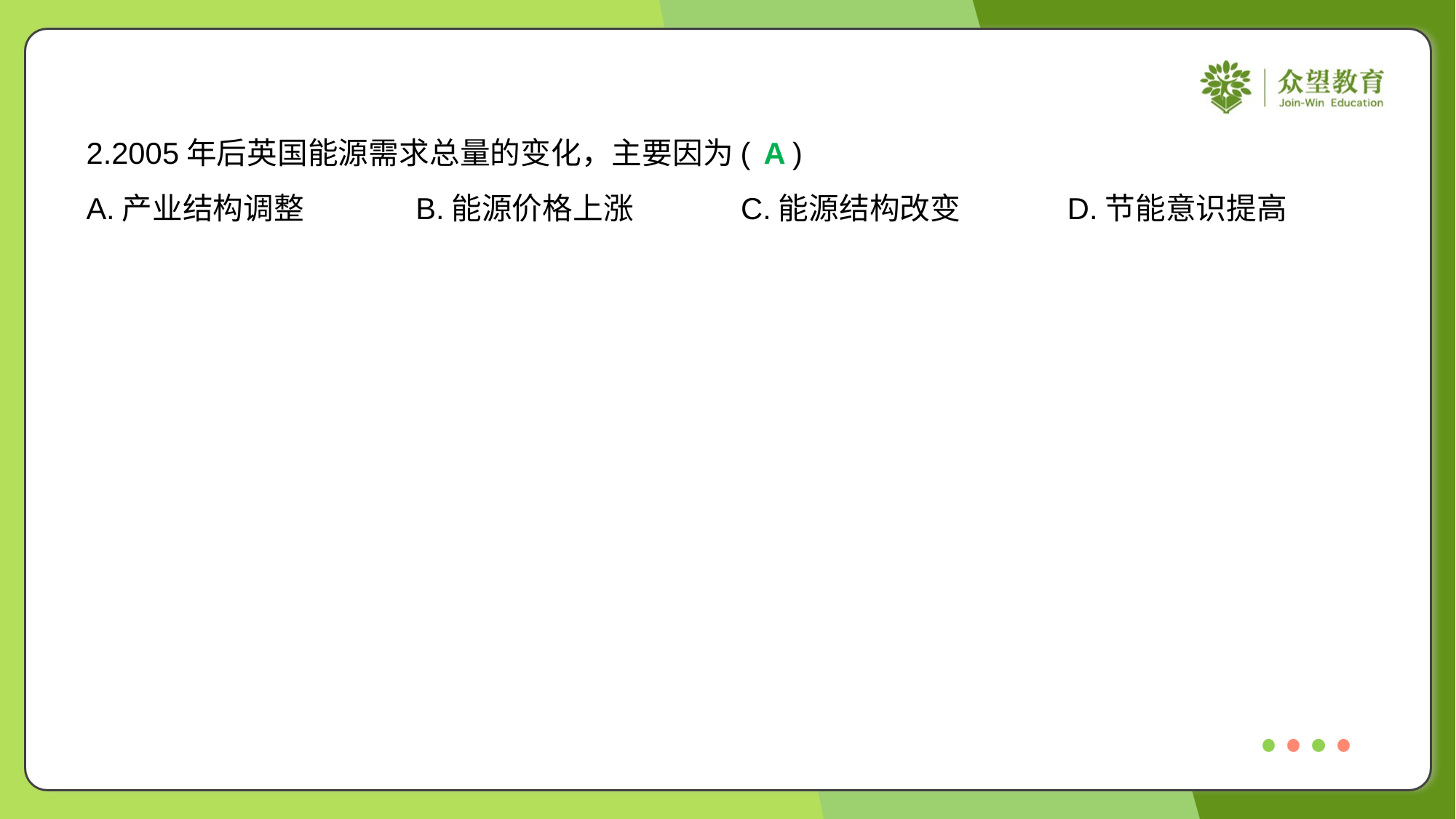

2.2005年后英国能源需求总量的变化，主要因为(     )
A
A.产业结构调整	B.能源价格上涨	C.能源结构改变	D.节能意识提高